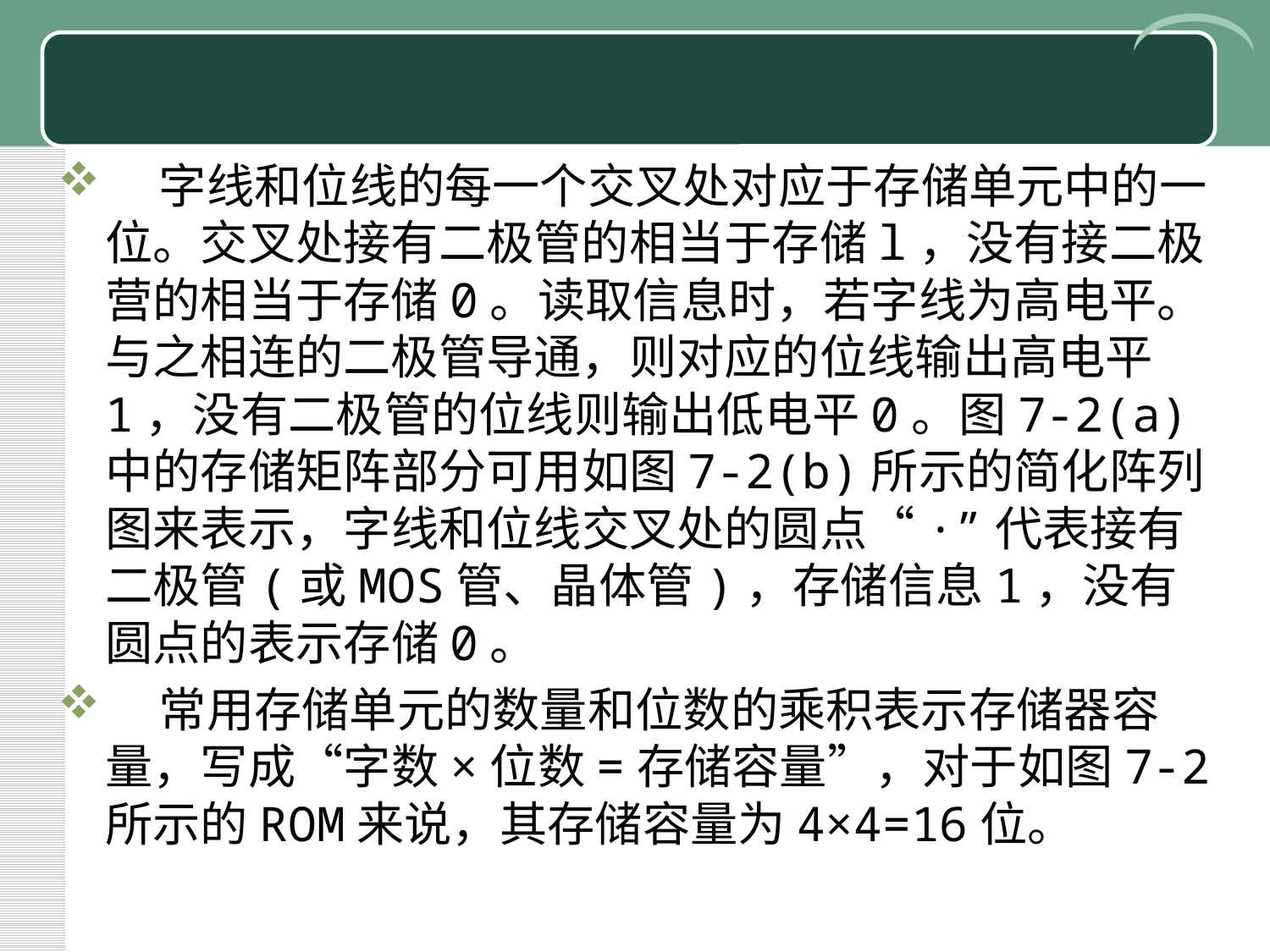

#
    字线和位线的每一个交叉处对应于存储单元中的一位。交叉处接有二极管的相当于存储l，没有接二极营的相当于存储0。读取信息时，若字线为高电平。与之相连的二极管导通，则对应的位线输出高电平1，没有二极管的位线则输出低电平0。图7-2(a)中的存储矩阵部分可用如图7-2(b)所示的简化阵列图来表示，字线和位线交叉处的圆点“·”代表接有二极管(或MOS管、晶体管)，存储信息1，没有圆点的表示存储0。
    常用存储单元的数量和位数的乘积表示存储器容量，写成“字数×位数=存储容量”，对于如图7-2所示的ROM来说，其存储容量为4×4=16位。